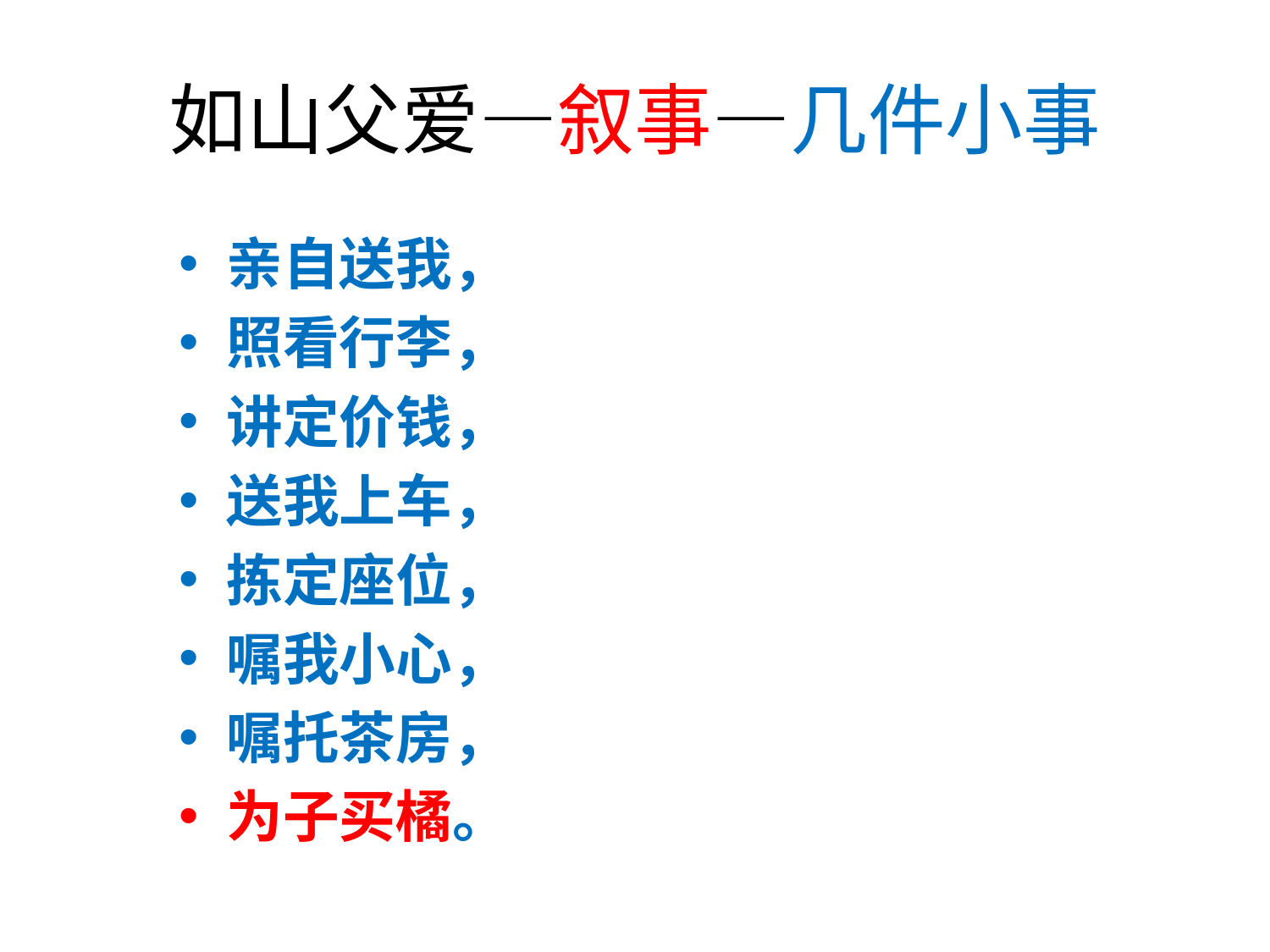

# 如山父爱—叙事—几件小事
亲自送我，
照看行李，
讲定价钱，
送我上车，
拣定座位，
嘱我小心，
嘱托茶房，
为子买橘。